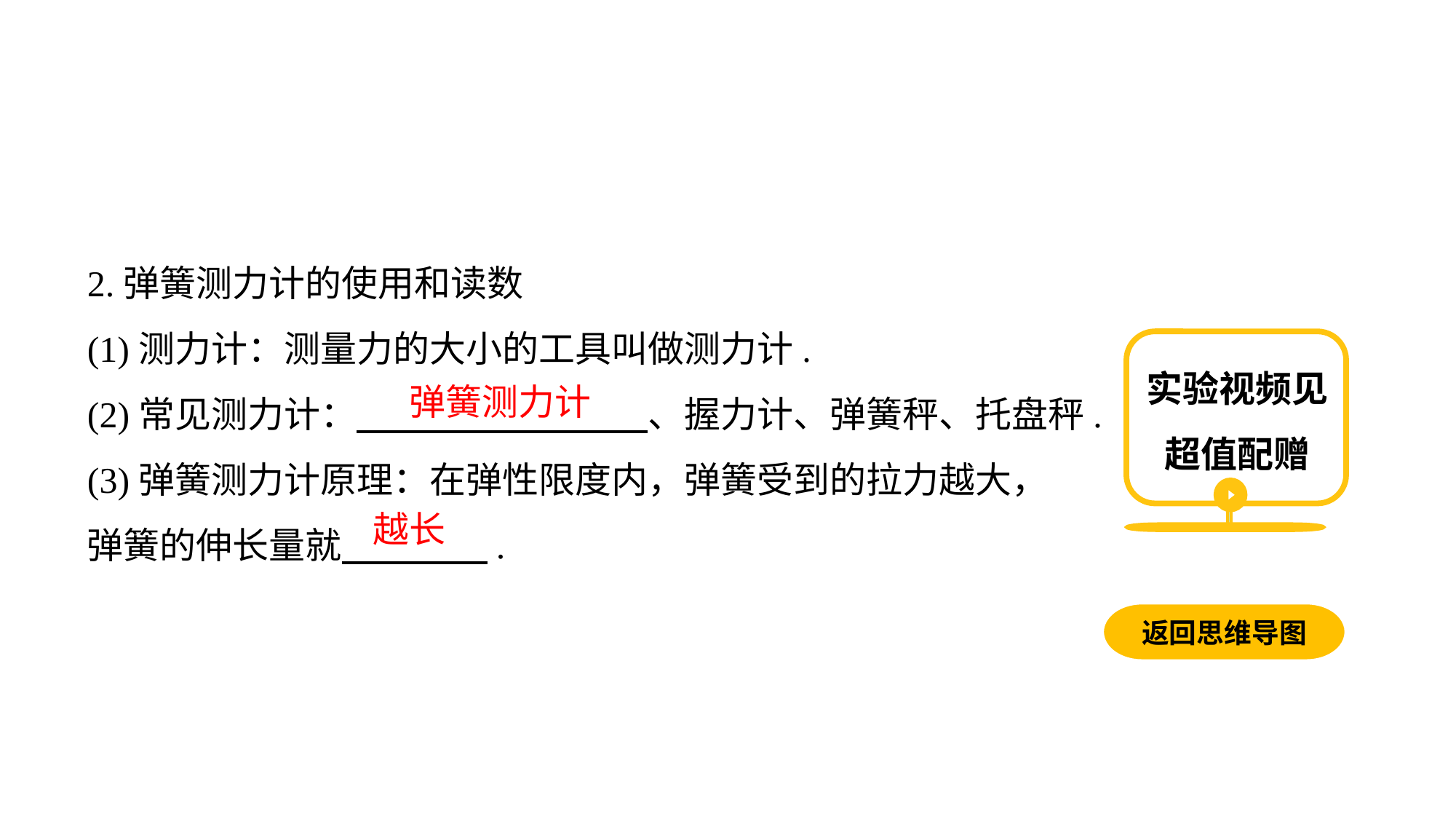

2.弹簧测力计的使用和读数
(1)测力计：测量力的大小的工具叫做测力计.(2)常见测力计：　　　　　　　　、握力计、弹簧秤、托盘秤.(3)弹簧测力计原理：在弹性限度内，弹簧受到的拉力越大，
弹簧的伸长量就　　　　.

实验视频见超值配赠
弹簧测力计
越长
返回思维导图